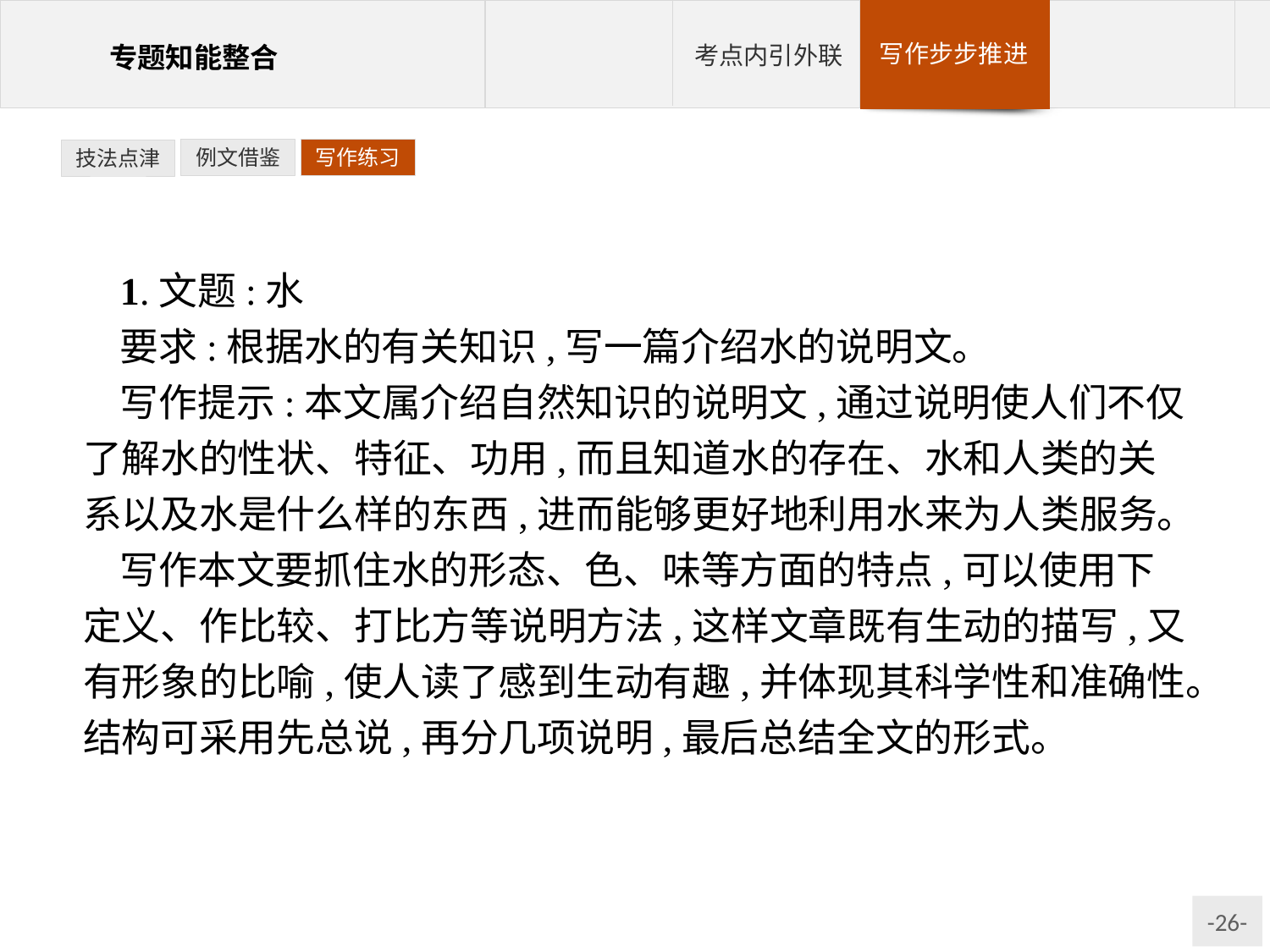

例文借鉴
写作练习
技法点津
1.文题:水
要求:根据水的有关知识,写一篇介绍水的说明文。
写作提示:本文属介绍自然知识的说明文,通过说明使人们不仅了解水的性状、特征、功用,而且知道水的存在、水和人类的关系以及水是什么样的东西,进而能够更好地利用水来为人类服务。
写作本文要抓住水的形态、色、味等方面的特点,可以使用下定义、作比较、打比方等说明方法,这样文章既有生动的描写,又有形象的比喻,使人读了感到生动有趣,并体现其科学性和准确性。结构可采用先总说,再分几项说明,最后总结全文的形式。